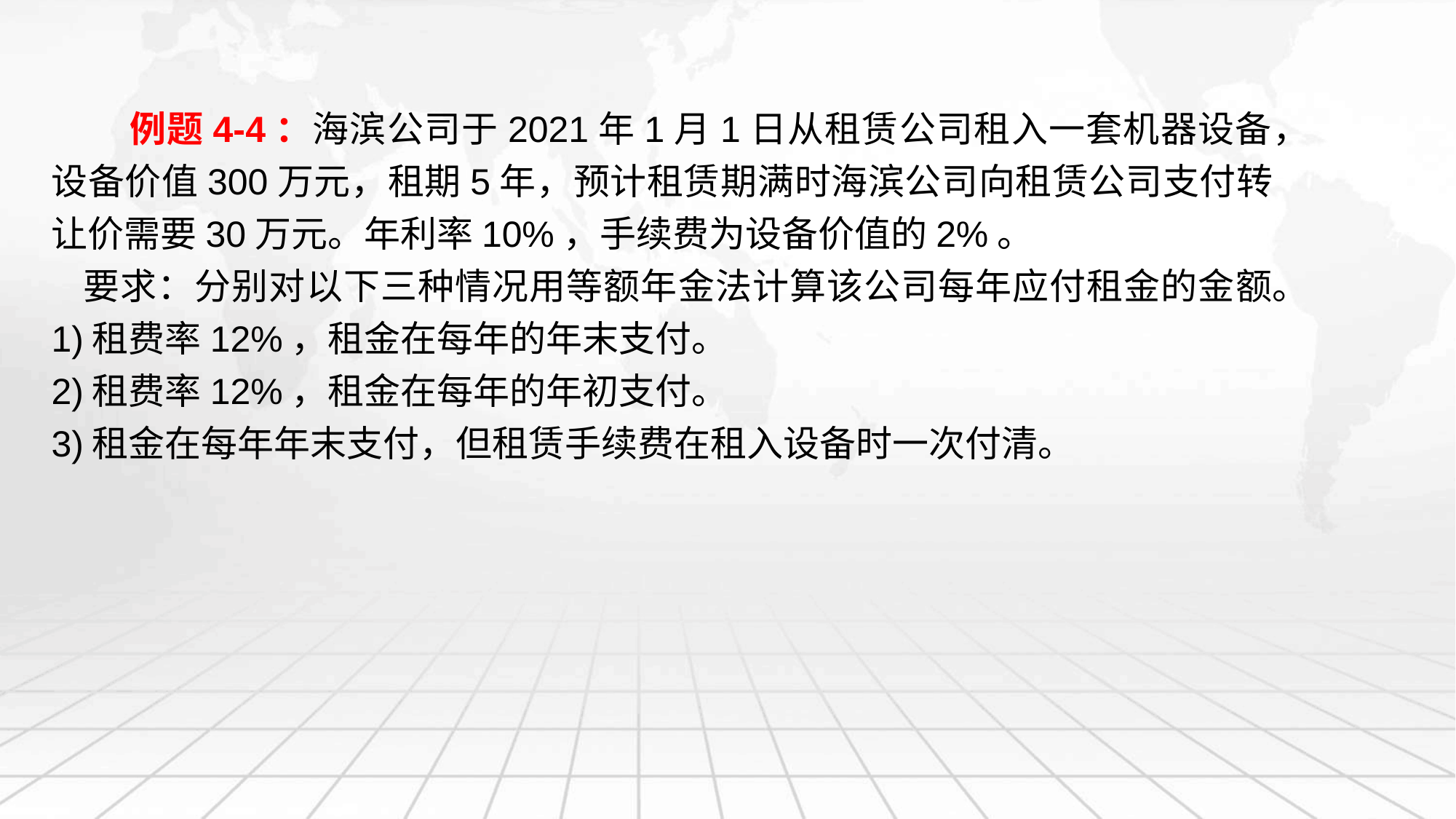

例题4-4：海滨公司于2021年1月1日从租赁公司租入一套机器设备，设备价值300万元，租期5年，预计租赁期满时海滨公司向租赁公司支付转让价需要30万元。年利率10%，手续费为设备价值的2%。
要求：分别对以下三种情况用等额年金法计算该公司每年应付租金的金额。
租费率12%，租金在每年的年末支付。
租费率12%，租金在每年的年初支付。
租金在每年年末支付，但租赁手续费在租入设备时一次付清。